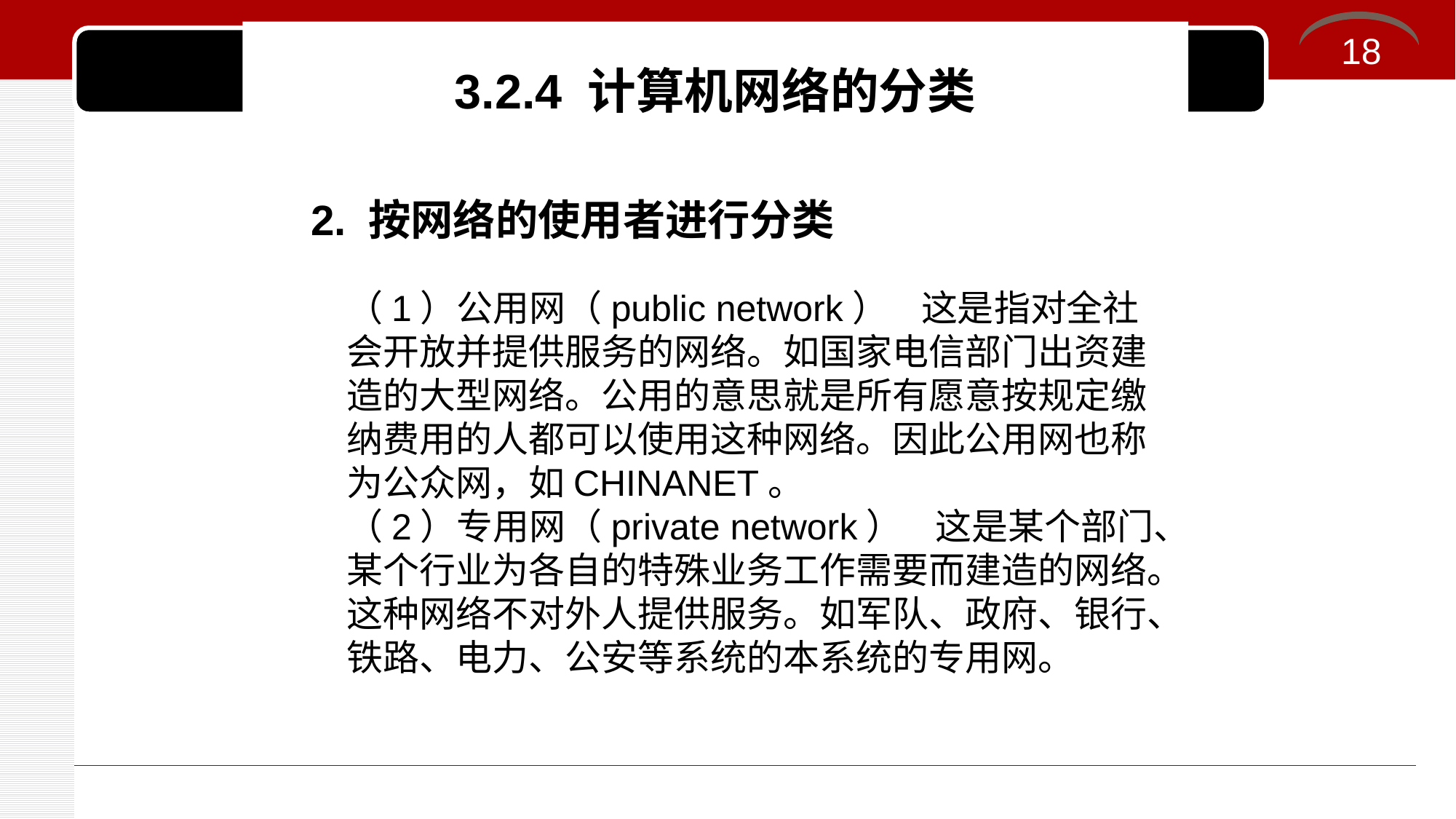

# 3.2.4 计算机网络的分类
18
2. 按网络的使用者进行分类
（1）公用网（public network）    这是指对全社会开放并提供服务的网络。如国家电信部门出资建造的大型网络。公用的意思就是所有愿意按规定缴纳费用的人都可以使用这种网络。因此公用网也称为公众网，如CHINANET。
（2）专用网（private network）    这是某个部门、某个行业为各自的特殊业务工作需要而建造的网络。这种网络不对外人提供服务。如军队、政府、银行、铁路、电力、公安等系统的本系统的专用网。